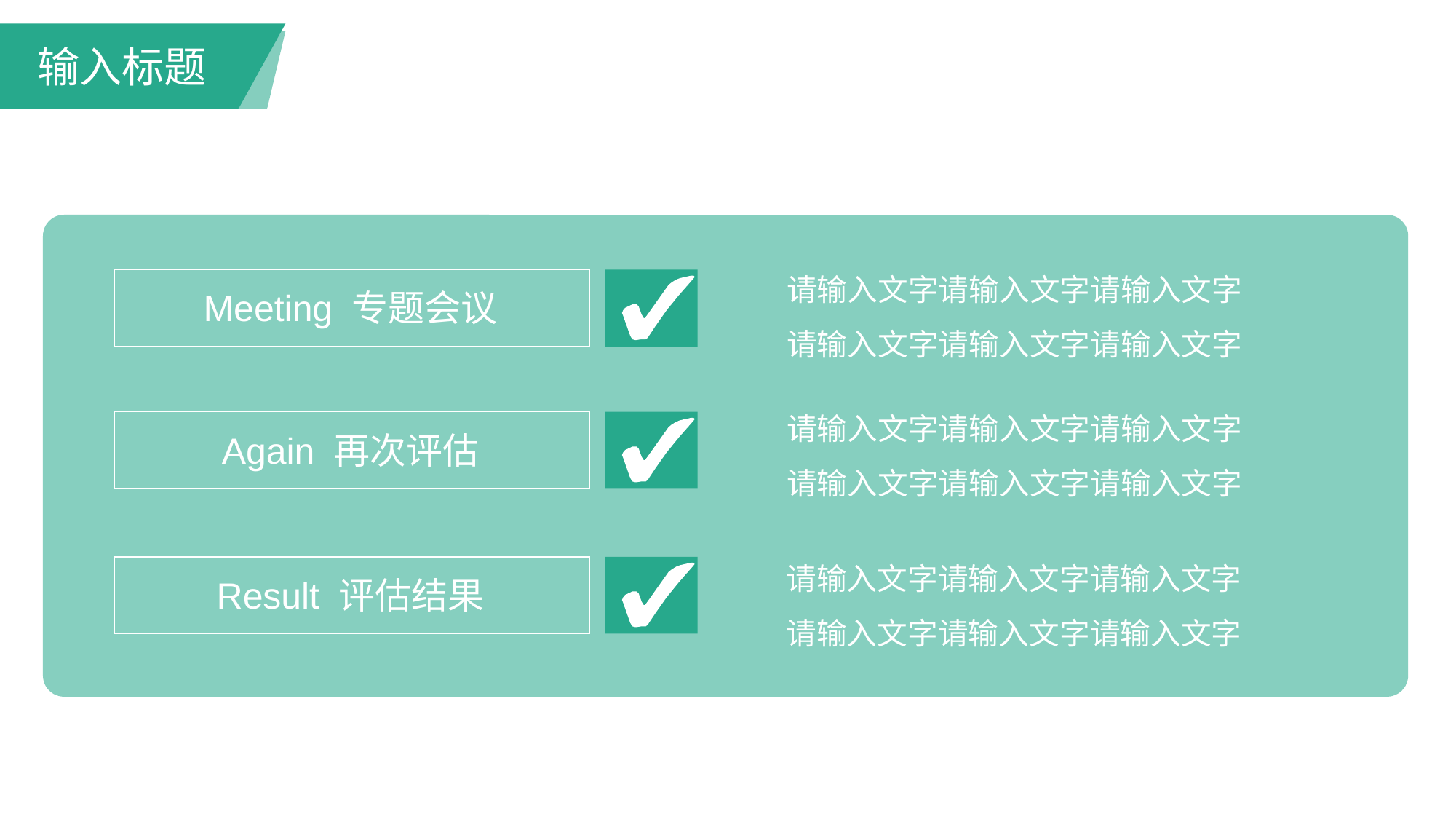

输入标题

请输入文字请输入文字请输入文字
请输入文字请输入文字请输入文字

Meeting 专题会议

请输入文字请输入文字请输入文字
请输入文字请输入文字请输入文字

Again 再次评估

请输入文字请输入文字请输入文字
请输入文字请输入文字请输入文字

Result 评估结果